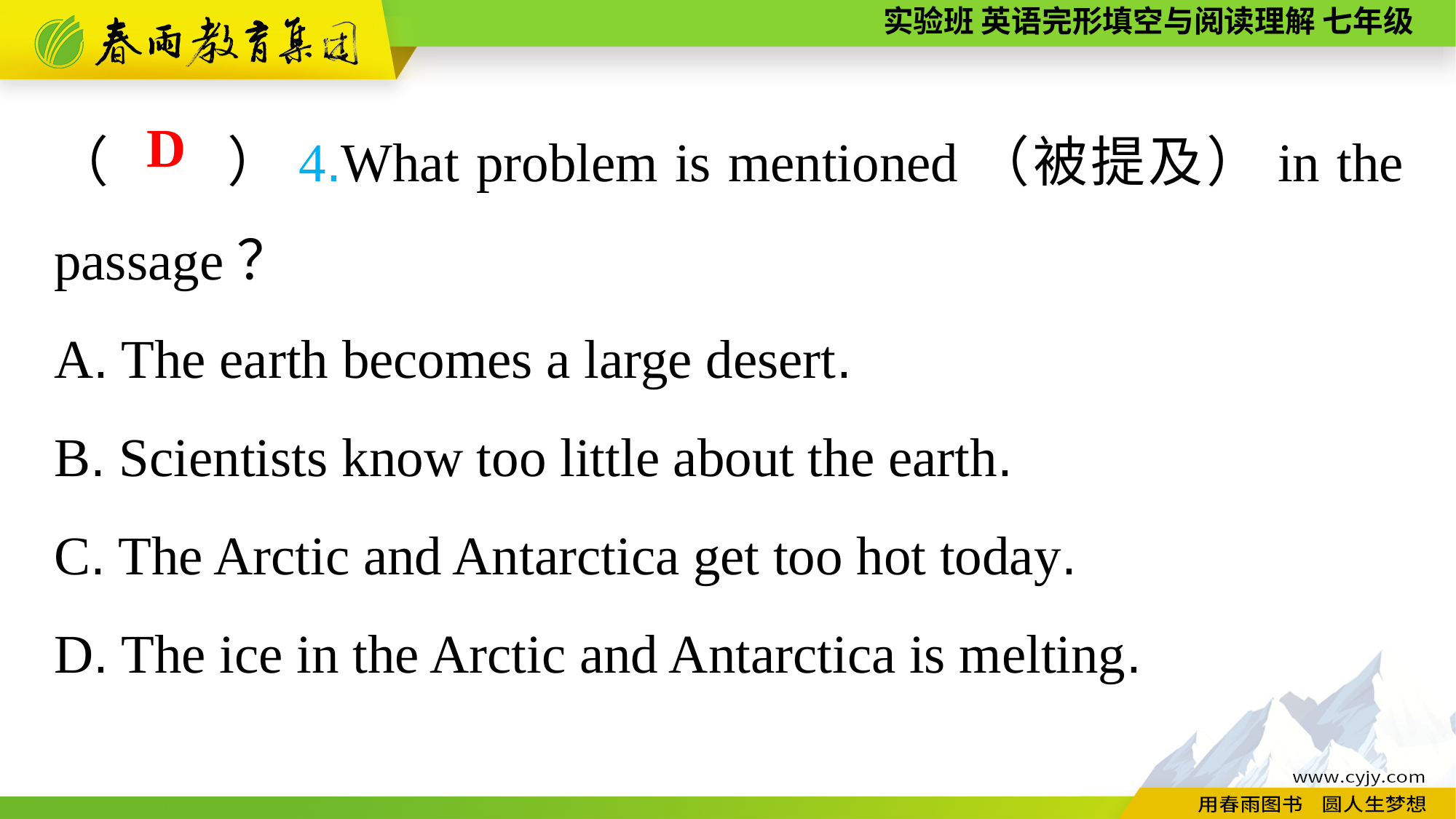

（　　）4.What problem is mentioned（被提及）in the passage？
A. The earth becomes a large desert.
B. Scientists know too little about the earth.
C. The Arctic and Antarctica get too hot today.
D. The ice in the Arctic and Antarctica is melting.
D